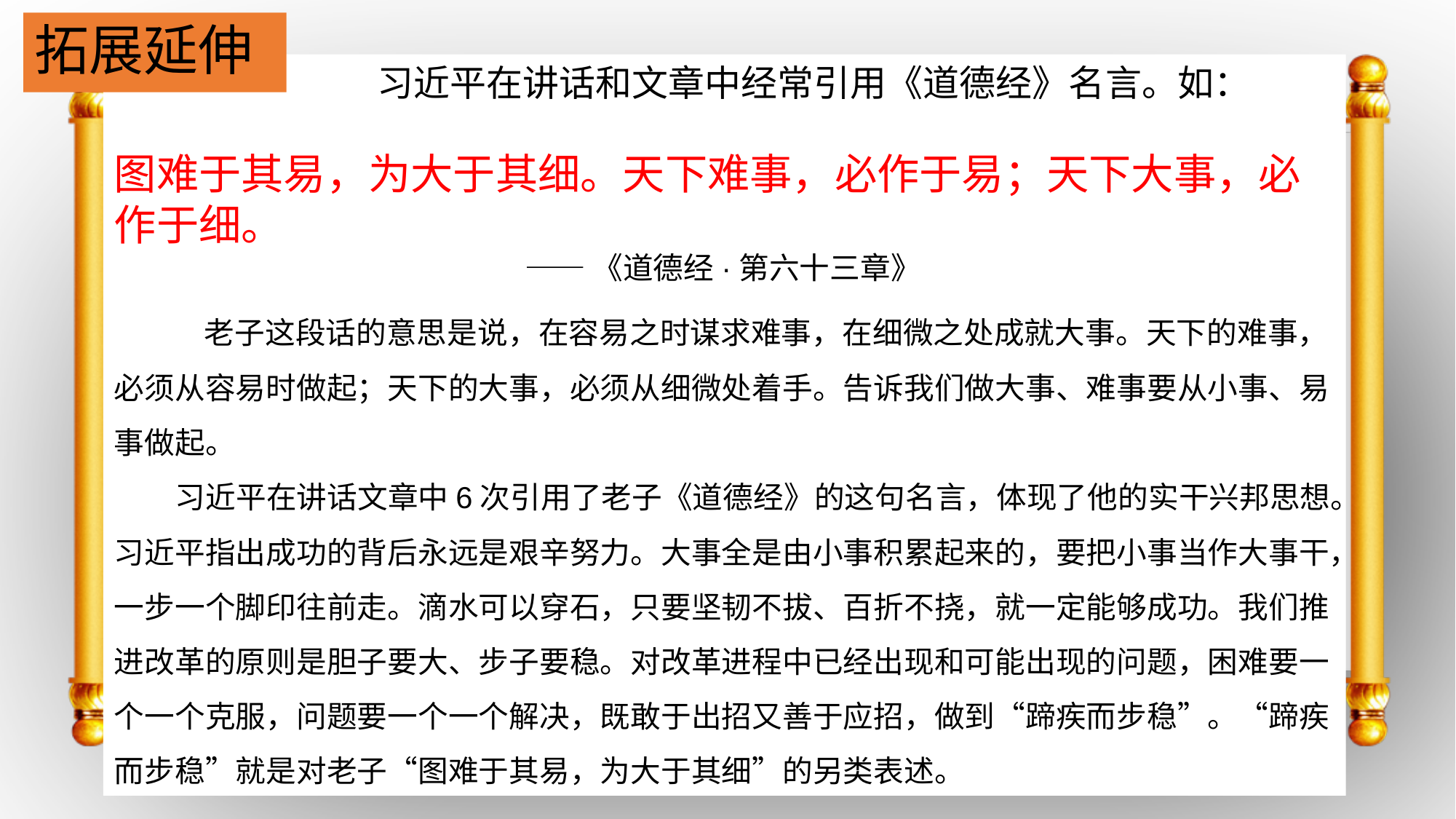

拓展延伸
                         习近平在讲话和文章中经常引用《道德经》名言。如：

图难于其易，为大于其细。天下难事，必作于易；天下大事，必作于细。
                                                             ——《道德经·第六十三章》
        老子这段话的意思是说，在容易之时谋求难事，在细微之处成就大事。天下的难事，必须从容易时做起；天下的大事，必须从细微处着手。告诉我们做大事、难事要从小事、易事做起。
        习近平在讲话文章中6次引用了老子《道德经》的这句名言，体现了他的实干兴邦思想。习近平指出成功的背后永远是艰辛努力。大事全是由小事积累起来的，要把小事当作大事干，一步一个脚印往前走。滴水可以穿石，只要坚韧不拔、百折不挠，就一定能够成功。我们推进改革的原则是胆子要大、步子要稳。对改革进程中已经出现和可能出现的问题，困难要一个一个克服，问题要一个一个解决，既敢于出招又善于应招，做到“蹄疾而步稳”。“蹄疾而步稳”就是对老子“图难于其易，为大于其细”的另类表述。